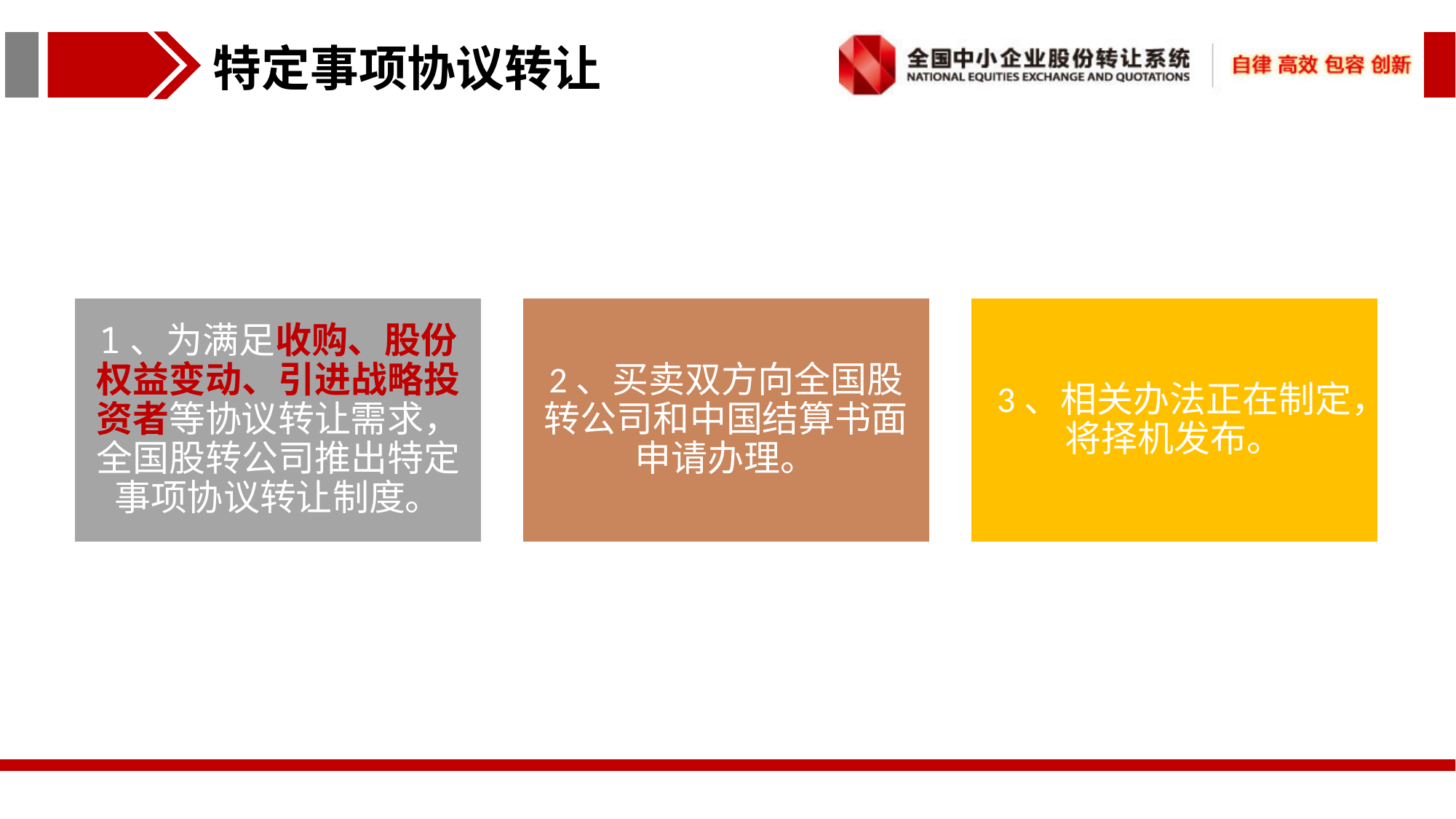

特定事项协议转让
1、为满足收购、股份权益变动、引进战略投资者等协议转让需求，全国股转公司推出特定事项协议转让制度。
2、买卖双方向全国股转公司和中国结算书面申请办理。
3、相关办法正在制定，将择机发布。
74